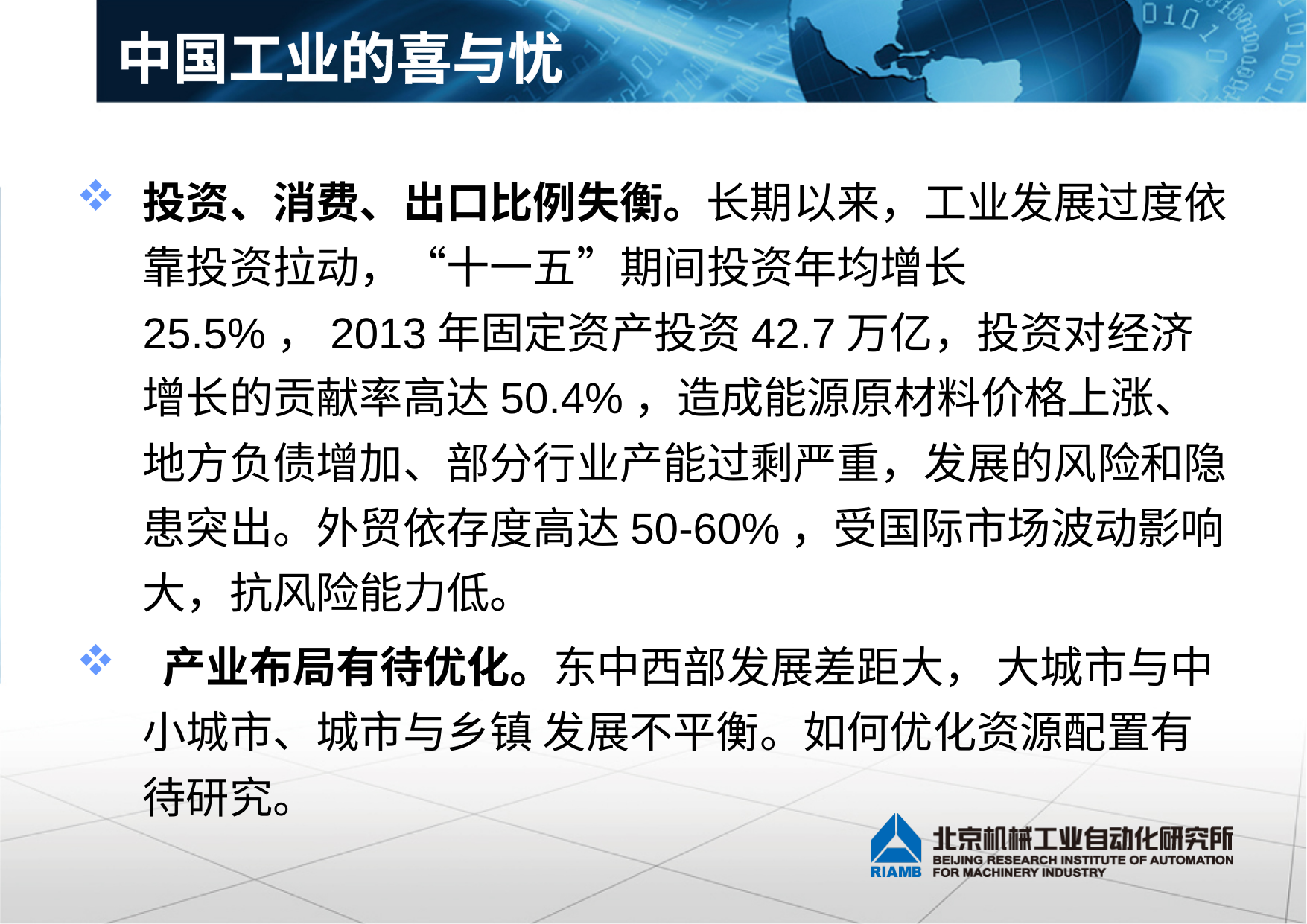

# 中国工业的喜与忧
投资、消费、出口比例失衡。长期以来，工业发展过度依靠投资拉动，“十一五”期间投资年均增长25.5%，2013年固定资产投资42.7万亿，投资对经济增长的贡献率高达50.4%，造成能源原材料价格上涨、地方负债增加、部分行业产能过剩严重，发展的风险和隐患突出。外贸依存度高达50-60%，受国际市场波动影响大，抗风险能力低。
 产业布局有待优化。东中西部发展差距大， 大城市与中小城市、城市与乡镇 发展不平衡。如何优化资源配置有待研究。